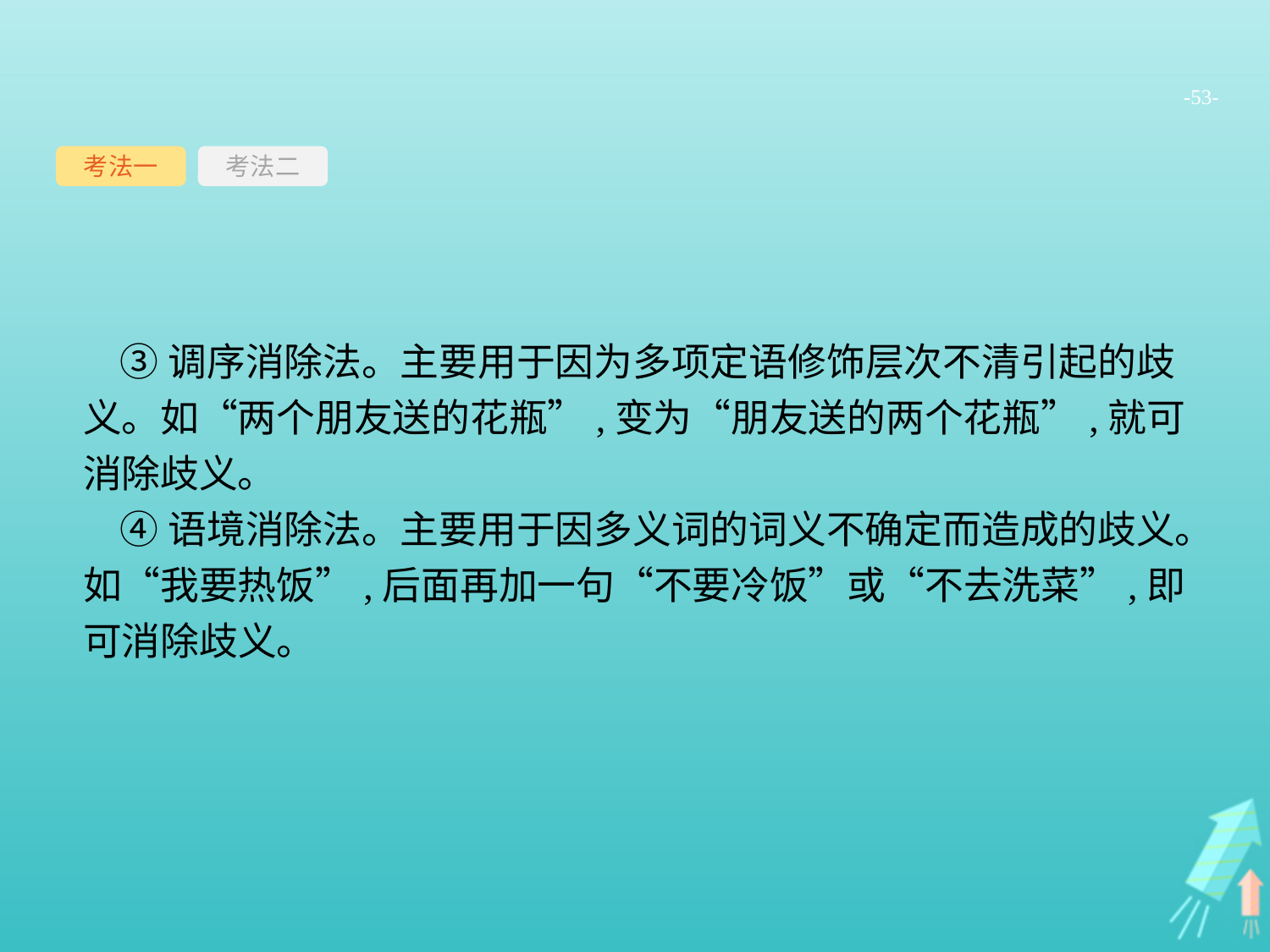

-53-
考法一
考法二
③调序消除法。主要用于因为多项定语修饰层次不清引起的歧义。如“两个朋友送的花瓶”,变为“朋友送的两个花瓶”,就可消除歧义。
④语境消除法。主要用于因多义词的词义不确定而造成的歧义。如“我要热饭”,后面再加一句“不要冷饭”或“不去洗菜”,即可消除歧义。